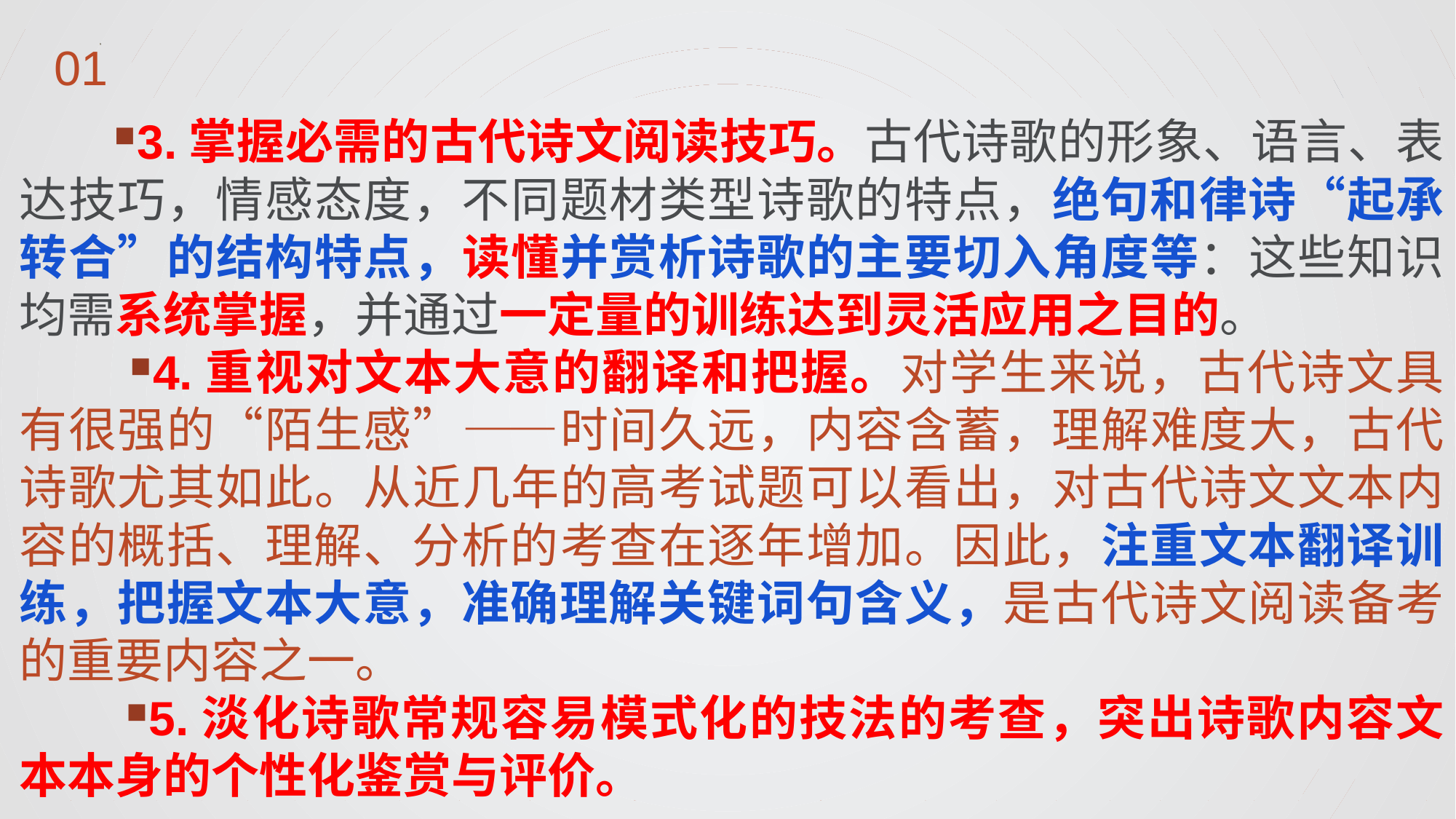

3.掌握必需的古代诗文阅读技巧。古代诗歌的形象、语言、表达技巧，情感态度，不同题材类型诗歌的特点，绝句和律诗“起承转合”的结构特点，读懂并赏析诗歌的主要切入角度等：这些知识均需系统掌握，并通过一定量的训练达到灵活应用之目的。
4.重视对文本大意的翻译和把握。对学生来说，古代诗文具有很强的“陌生感”——时间久远，内容含蓄，理解难度大，古代诗歌尤其如此。从近几年的高考试题可以看出，对古代诗文文本内容的概括、理解、分析的考查在逐年增加。因此，注重文本翻译训练，把握文本大意，准确理解关键词句含义，是古代诗文阅读备考的重要内容之一。
5.淡化诗歌常规容易模式化的技法的考查，突出诗歌内容文本本身的个性化鉴赏与评价。